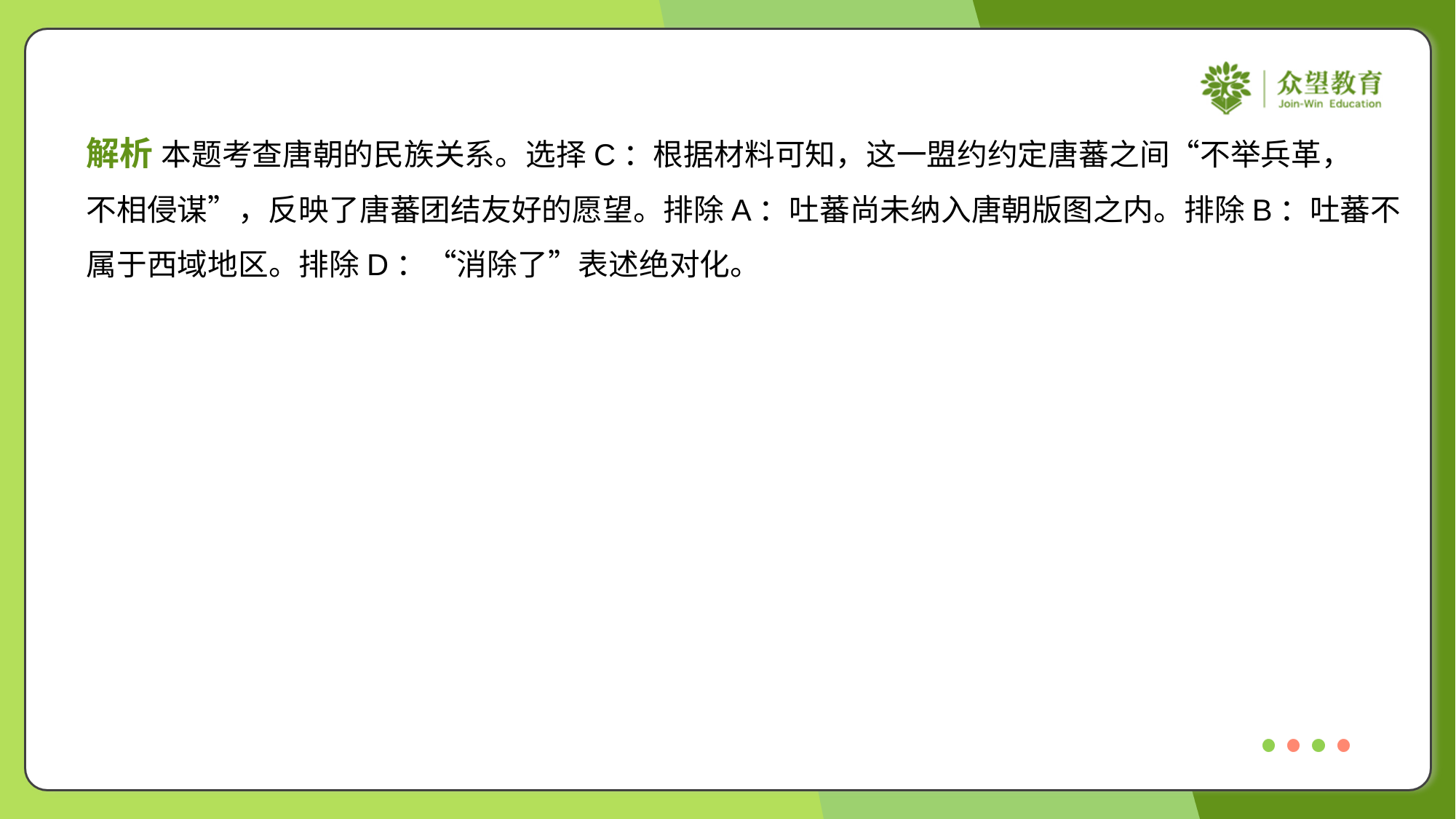

解析 本题考查唐朝的民族关系。选择C：根据材料可知，这一盟约约定唐蕃之间“不举兵革，
不相侵谋”，反映了唐蕃团结友好的愿望。排除A：吐蕃尚未纳入唐朝版图之内。排除B：吐蕃不
属于西域地区。排除D：“消除了”表述绝对化。